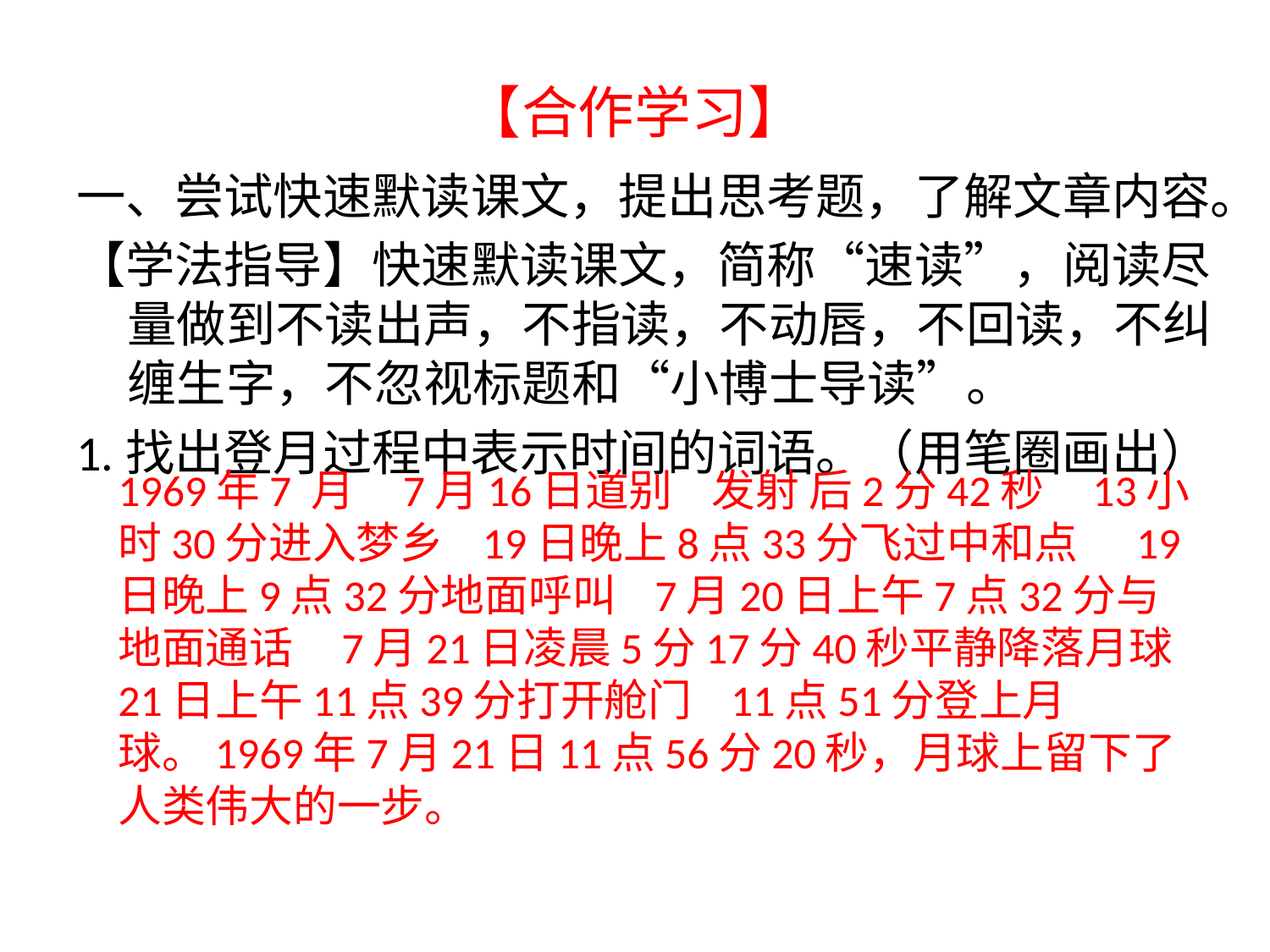

# 【合作学习】
一、尝试快速默读课文，提出思考题，了解文章内容。
【学法指导】快速默读课文，简称“速读”，阅读尽量做到不读出声，不指读，不动唇，不回读，不纠缠生字，不忽视标题和“小博士导读”。
1.找出登月过程中表示时间的词语。（用笔圈画出）

		1969年7 月    7月16日道别    发射 后2分42秒    13小时30分进入梦乡   19日晚上8点33分飞过中和点     19日晚上9点32分地面呼叫   7月20日上午7点32分与地面通话    7月21日凌晨5分17分40秒平静降落月球   21日上午11点39分打开舱门   11点51分登上月球。1969年7月21日11点56分20秒，月球上留下了人类伟大的一步。